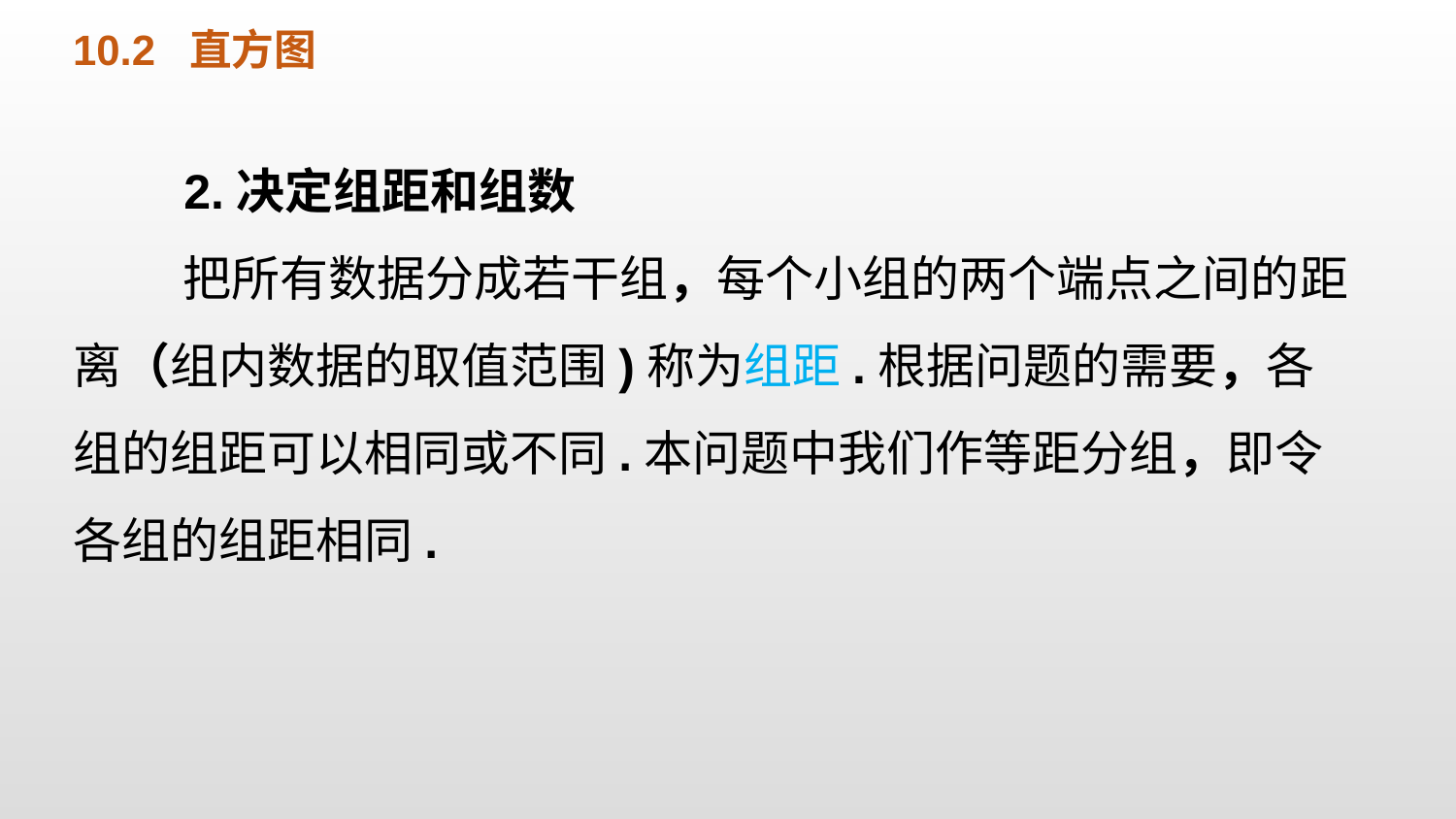

10.2  直方图

         2.决定组距和组数
         把所有数据分成若干组，每个小组的两个端点之间的距离（组内数据的取值范围)称为组距.根据问题的需要，各组的组距可以相同或不同.本问题中我们作等距分组，即令各组的组距相同.